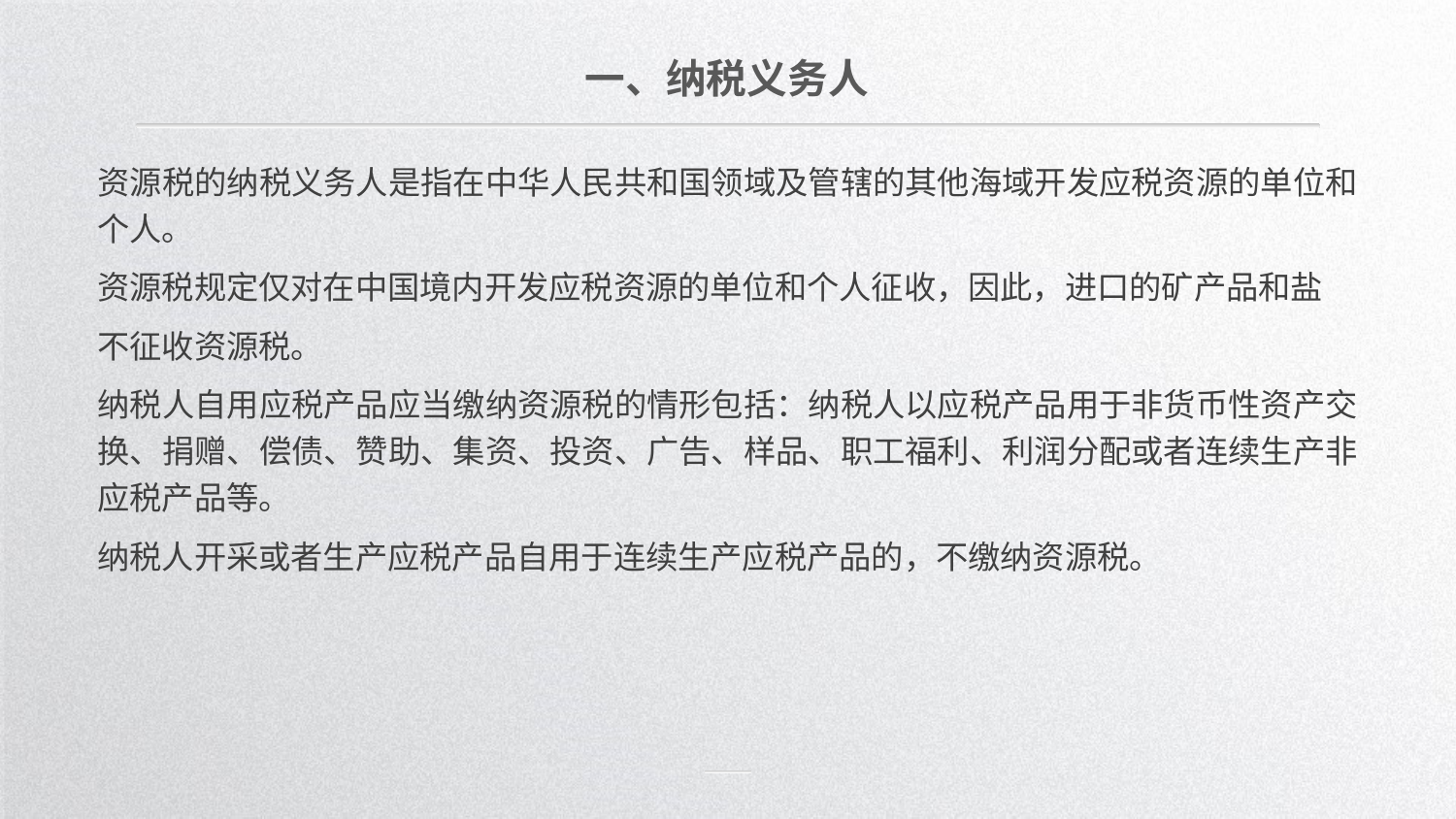

一、纳税义务人
资源税的纳税义务人是指在中华人民共和国领域及管辖的其他海域开发应税资源的单位和个人。
资源税规定仅对在中国境内开发应税资源的单位和个人征收，因此，进口的矿产品和盐
不征收资源税。
纳税人自用应税产品应当缴纳资源税的情形包括：纳税人以应税产品用于非货币性资产交换、捐赠、偿债、赞助、集资、投资、广告、样品、职工福利、利润分配或者连续生产非应税产品等。
纳税人开采或者生产应税产品自用于连续生产应税产品的，不缴纳资源税。